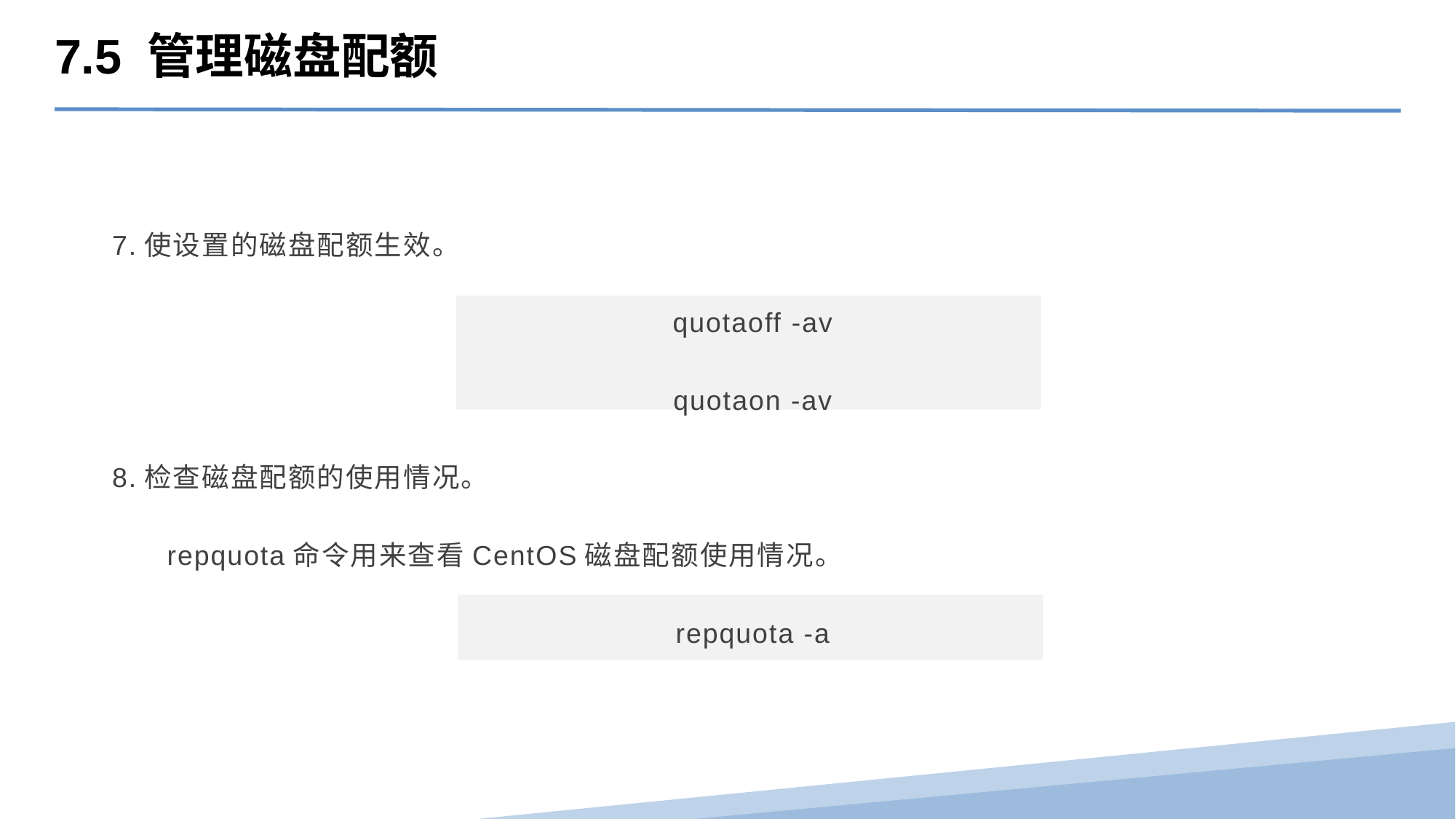

7.5 管理磁盘配额
7.使设置的磁盘配额生效。
quotaoff -av
quotaon -av
8.检查磁盘配额的使用情况。
      repquota命令用来查看CentOS磁盘配额使用情况。
repquota -a